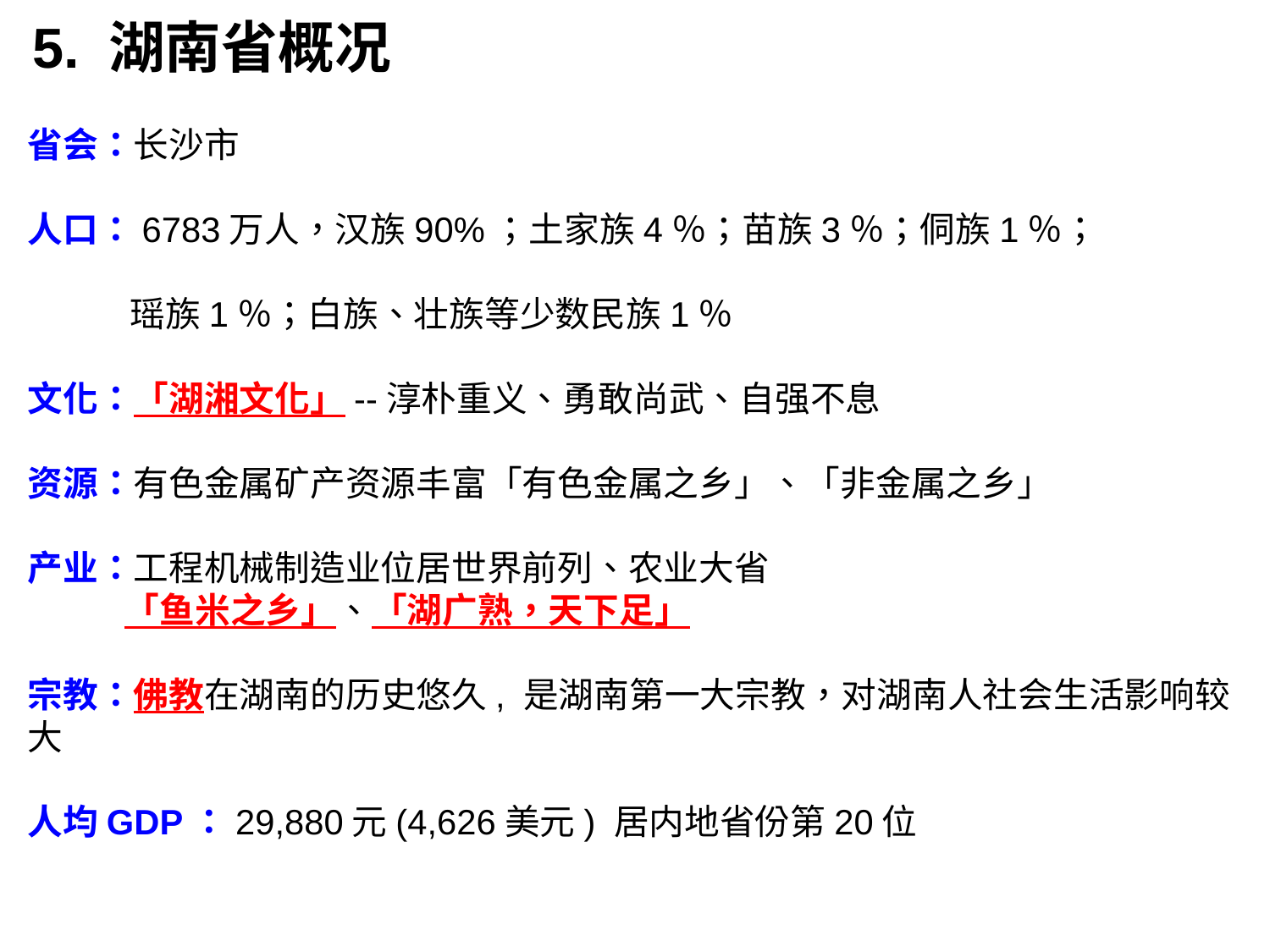

5. 湖南省概况
省会：长沙市

人口：6783万人，汉族90%；土家族4％；苗族3％；侗族1％；

            瑶族1％；白族、壮族等少数民族1％

文化：「湖湘文化」--淳朴重义、勇敢尚武、自强不息

资源：有色金属矿产资源丰富「有色金属之乡」、「非金属之乡」

产业：工程机械制造业位居世界前列、农业大省
           「鱼米之乡」、「湖广熟，天下足」

宗教：佛教在湖南的历史悠久, 是湖南第一大宗教，对湖南人社会生活影响较大

人均GDP：29,880元(4,626美元) 居内地省份第20位